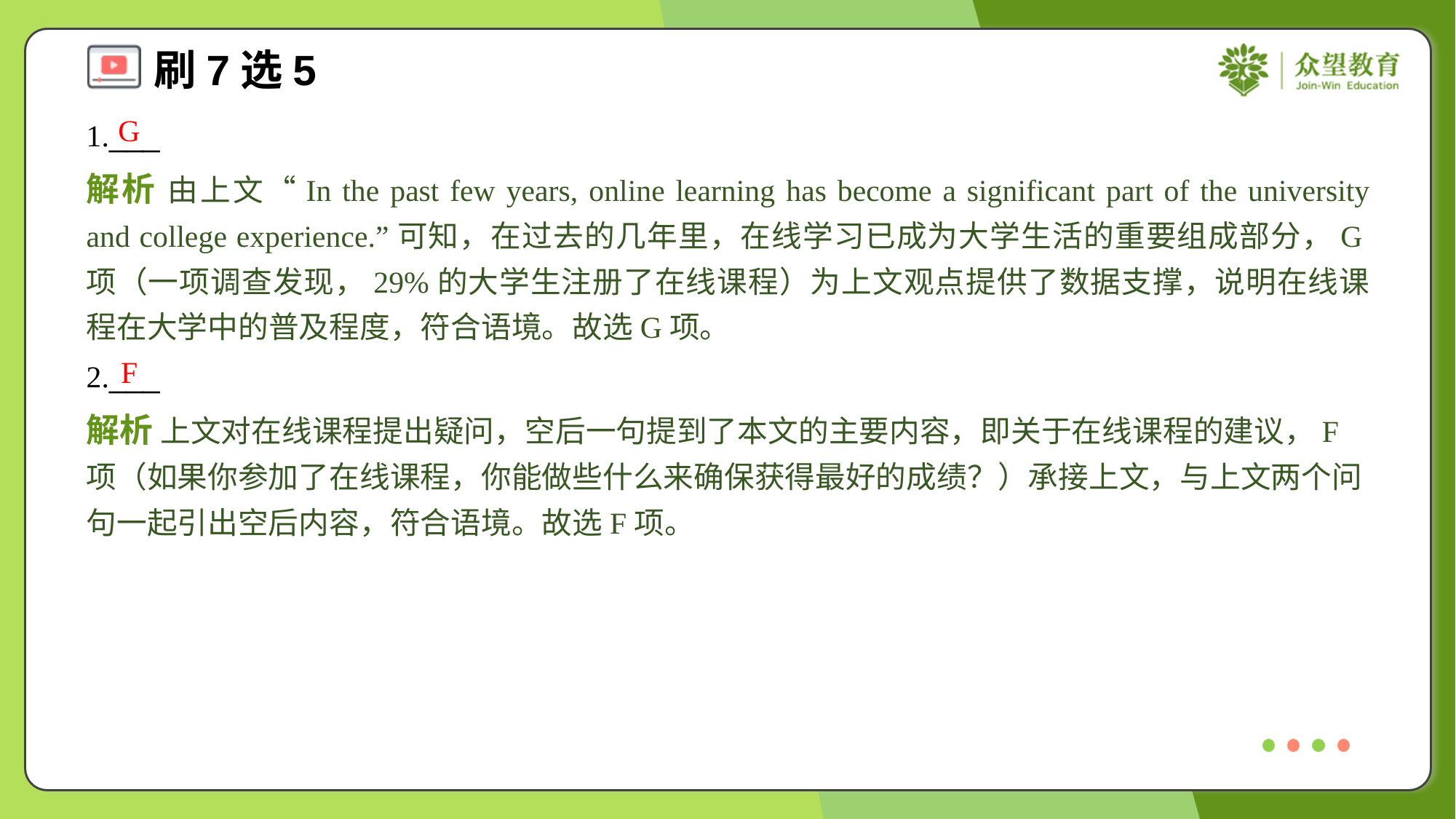

G
1.___
解析 由上文“In the past few years, online learning has become a significant part of the university and college experience.”可知，在过去的几年里，在线学习已成为大学生活的重要组成部分，G项（一项调查发现，29%的大学生注册了在线课程）为上文观点提供了数据支撑，说明在线课程在大学中的普及程度，符合语境。故选G项。
F
2.___
解析 上文对在线课程提出疑问，空后一句提到了本文的主要内容，即关于在线课程的建议，F项（如果你参加了在线课程，你能做些什么来确保获得最好的成绩？）承接上文，与上文两个问句一起引出空后内容，符合语境。故选F项。